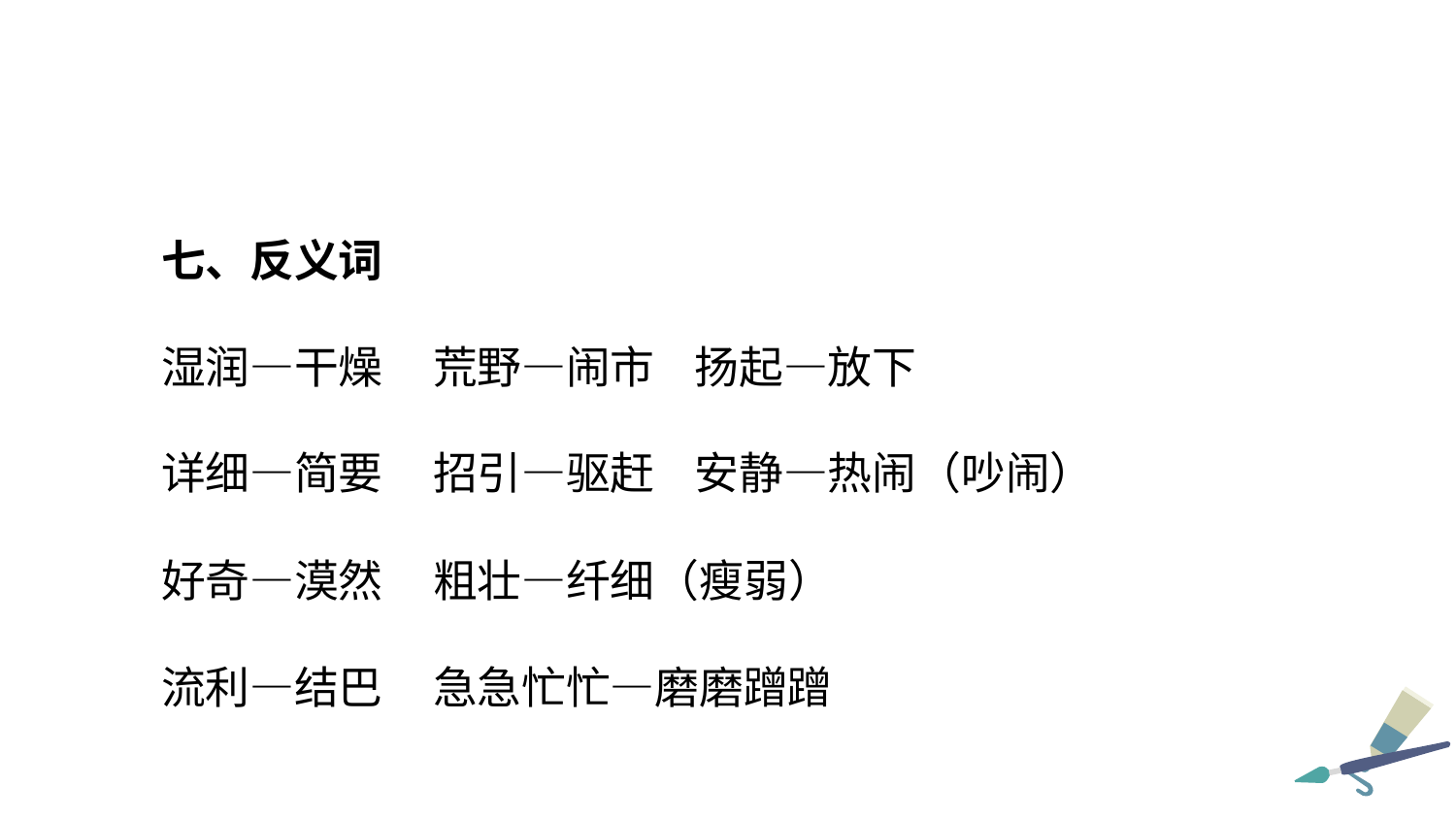

七、反义词
湿润—干燥     荒野—闹市    扬起—放下
详细—简要     招引—驱赶    安静—热闹（吵闹）
好奇—漠然     粗壮—纤细（瘦弱）
流利—结巴     急急忙忙—磨磨蹭蹭